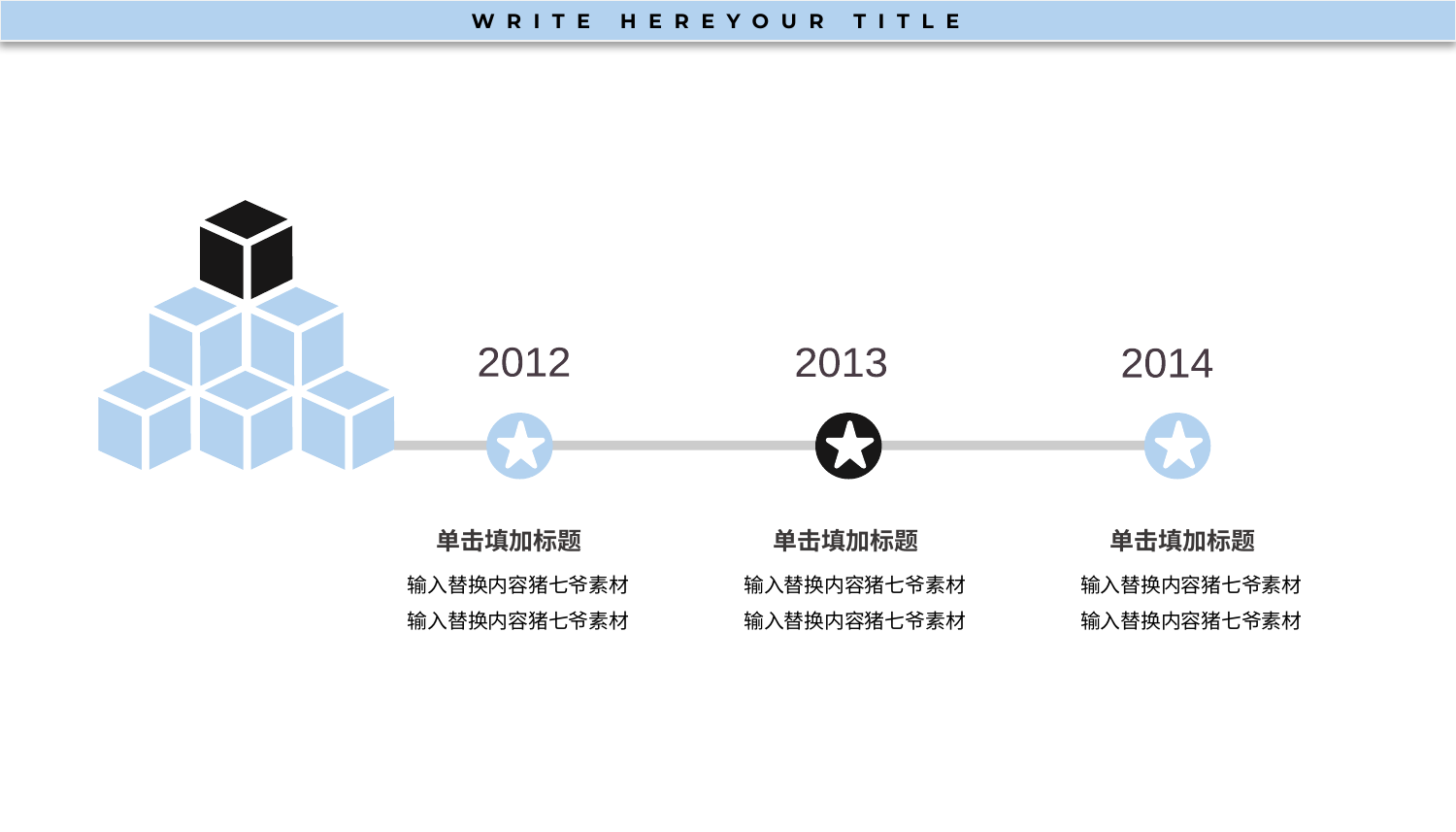

WRITE HEREYOUR TITLE

2012
2013
2014

单击填加标题
单击填加标题
单击填加标题
输入替换内容猪七爷素材
输入替换内容猪七爷素材
输入替换内容猪七爷素材
输入替换内容猪七爷素材
输入替换内容猪七爷素材
输入替换内容猪七爷素材